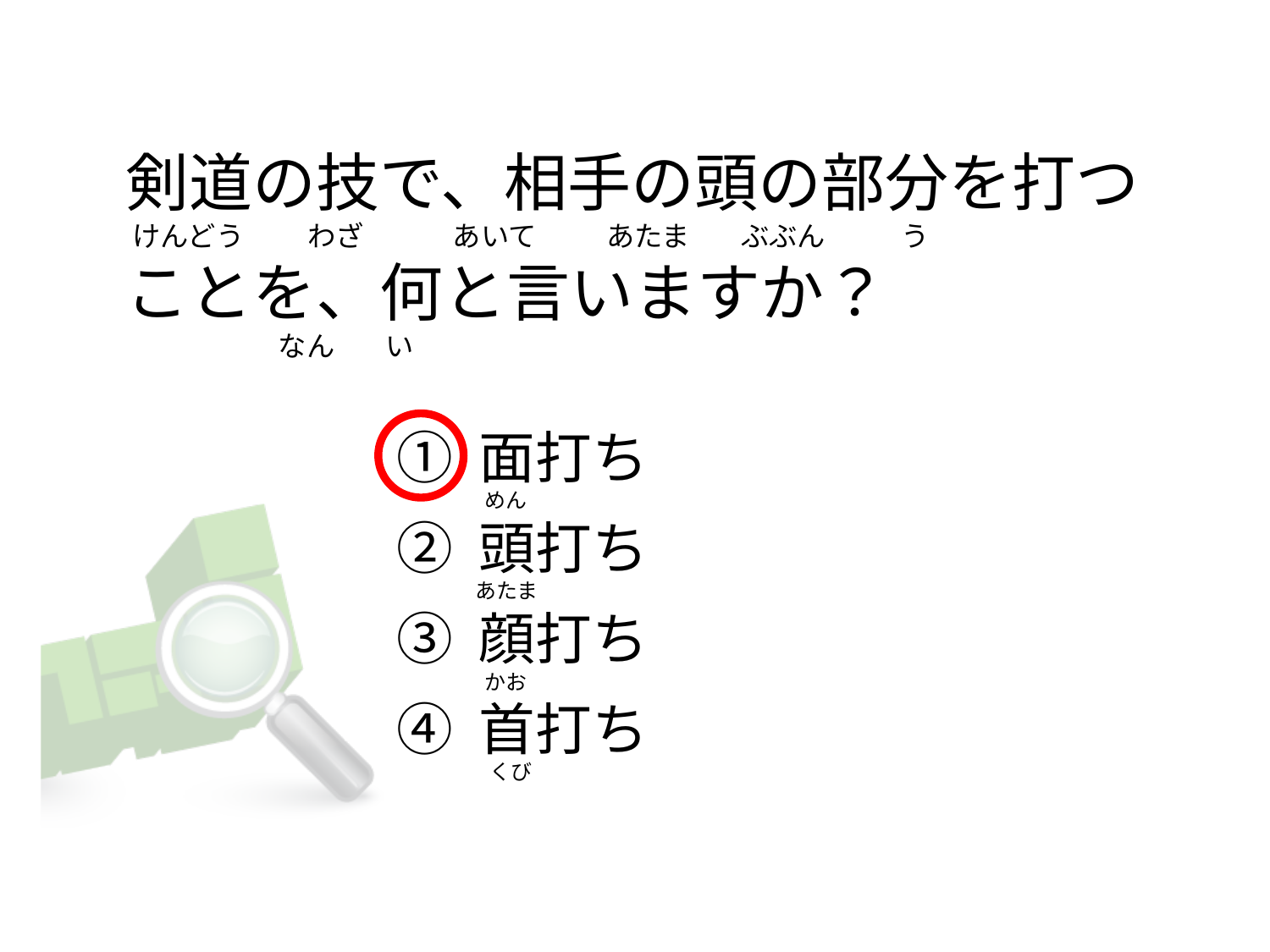

# 剣道の技で、相手の頭の部分を打つ  けんどう          わざ              あいて           あたま        ぶぶん            う ことを、何と言いますか？                         なん        い

① 面打ち
② 頭打ち
③ 顔打ち
④ 首打ち
 めん
あたま
 かお
  くび